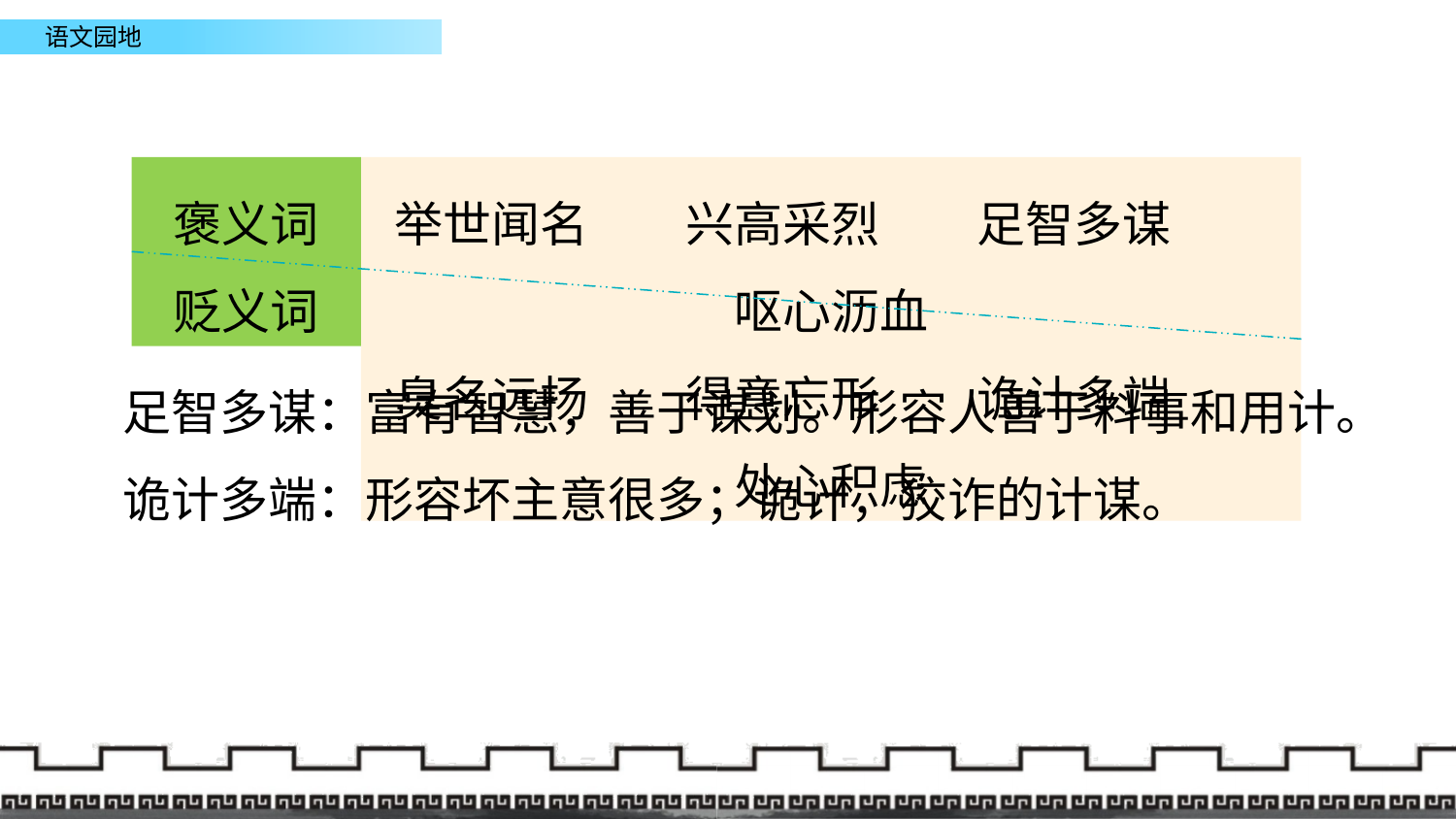

褒义词
贬义词
举世闻名	兴高采烈	足智多谋	呕心沥血
臭名远扬	得意忘形	诡计多端	处心积虑
足智多谋：富有智慧，善于谋划。形容人善于料事和用计。
诡计多端：形容坏主意很多；诡计，狡诈的计谋。